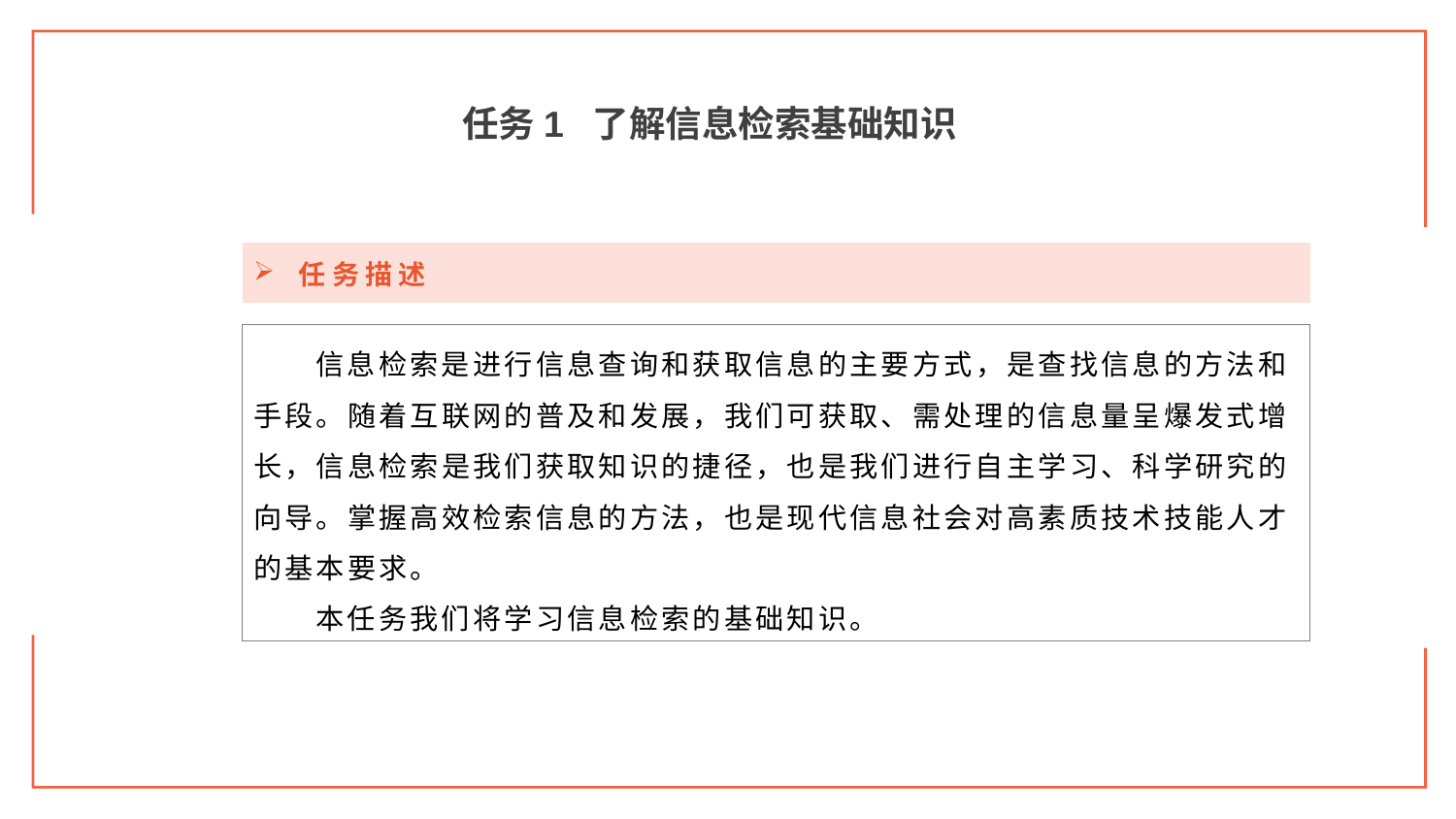

任务1  了解信息检索基础知识
任务描述
信息检索是进行信息查询和获取信息的主要方式，是查找信息的方法和手段。随着互联网的普及和发展，我们可获取、需处理的信息量呈爆发式增长，信息检索是我们获取知识的捷径，也是我们进行自主学习、科学研究的向导。掌握高效检索信息的方法，也是现代信息社会对高素质技术技能人才的基本要求。
本任务我们将学习信息检索的基础知识。